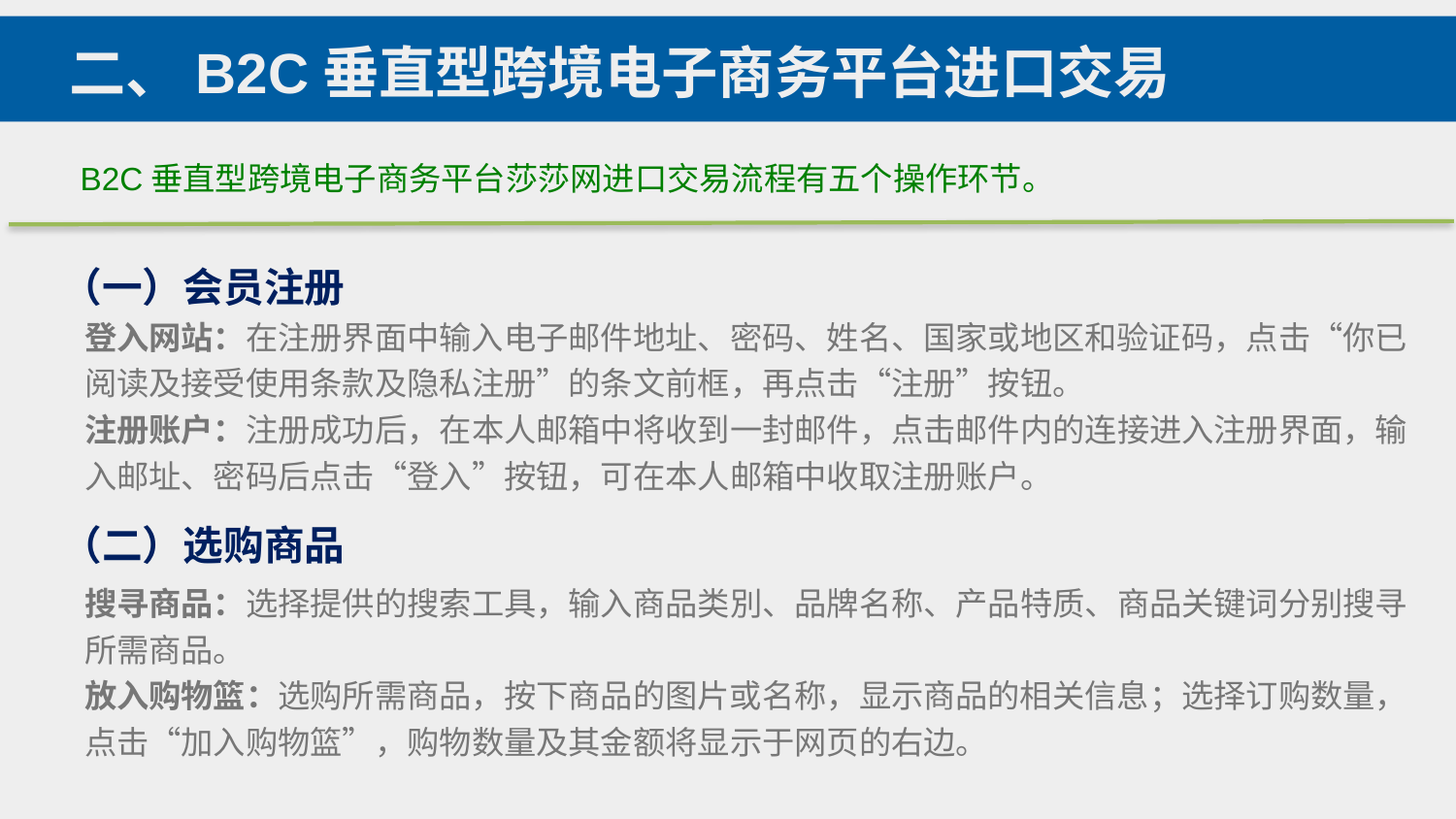

二、B2C垂直型跨境电子商务平台进口交易
B2C垂直型跨境电子商务平台莎莎网进口交易流程有五个操作环节。
（一）会员注册
登入网站：在注册界面中输入电子邮件地址、密码、姓名、国家或地区和验证码，点击“你已阅读及接受使用条款及隐私注册”的条文前框，再点击“注册”按钮。
注册账户：注册成功后，在本人邮箱中将收到一封邮件，点击邮件内的连接进入注册界面，输入邮址、密码后点击“登入”按钮，可在本人邮箱中收取注册账户。
（二）选购商品
搜寻商品：选择提供的搜索工具，输入商品类別、品牌名称、产品特质、商品关键词分别搜寻所需商品。
放入购物篮：选购所需商品，按下商品的图片或名称，显示商品的相关信息；选择订购数量，点击“加入购物篮”，购物数量及其金额将显示于网页的右边。